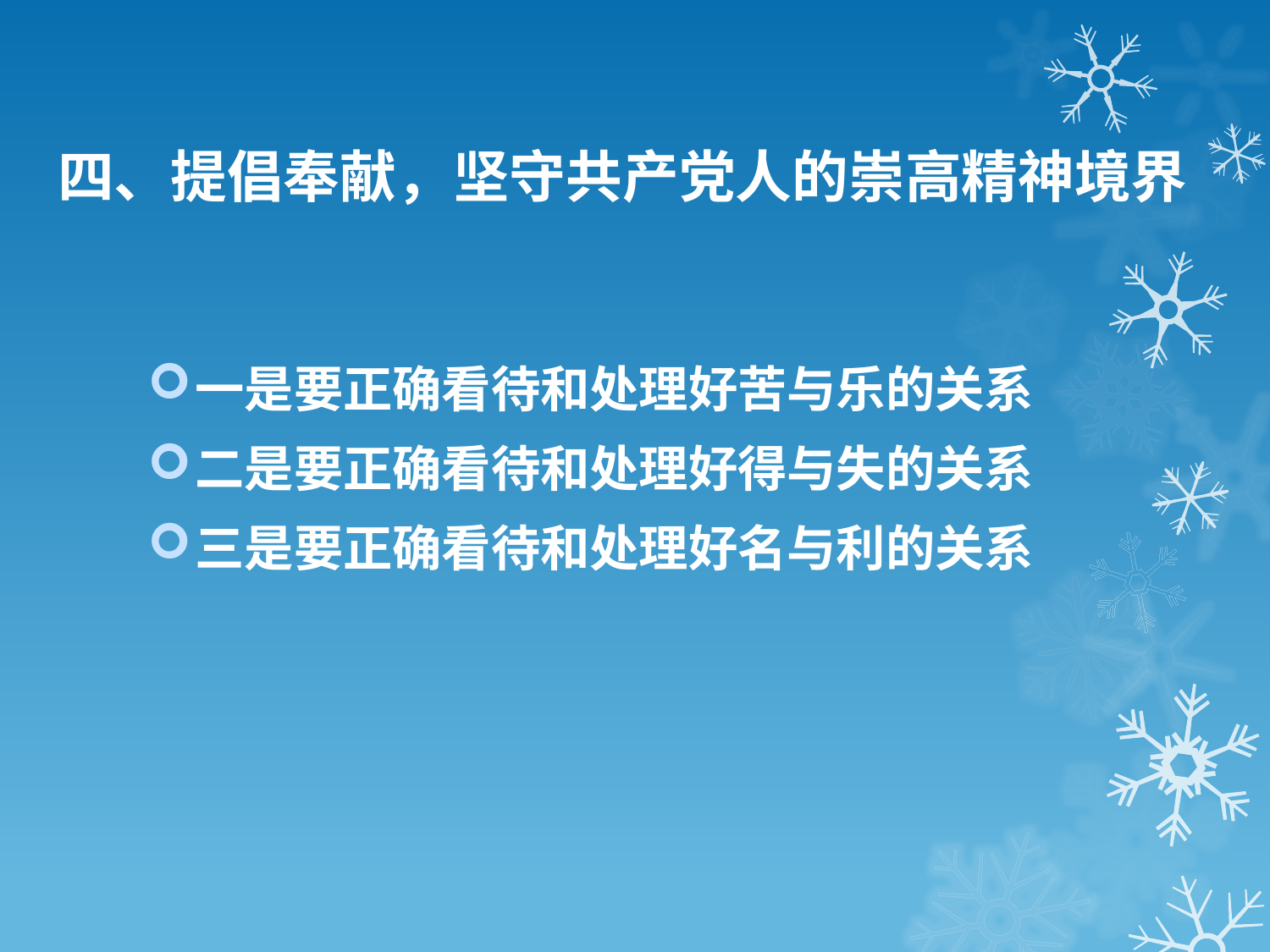

# 四、提倡奉献，坚守共产党人的崇高精神境界
一是要正确看待和处理好苦与乐的关系
二是要正确看待和处理好得与失的关系
三是要正确看待和处理好名与利的关系